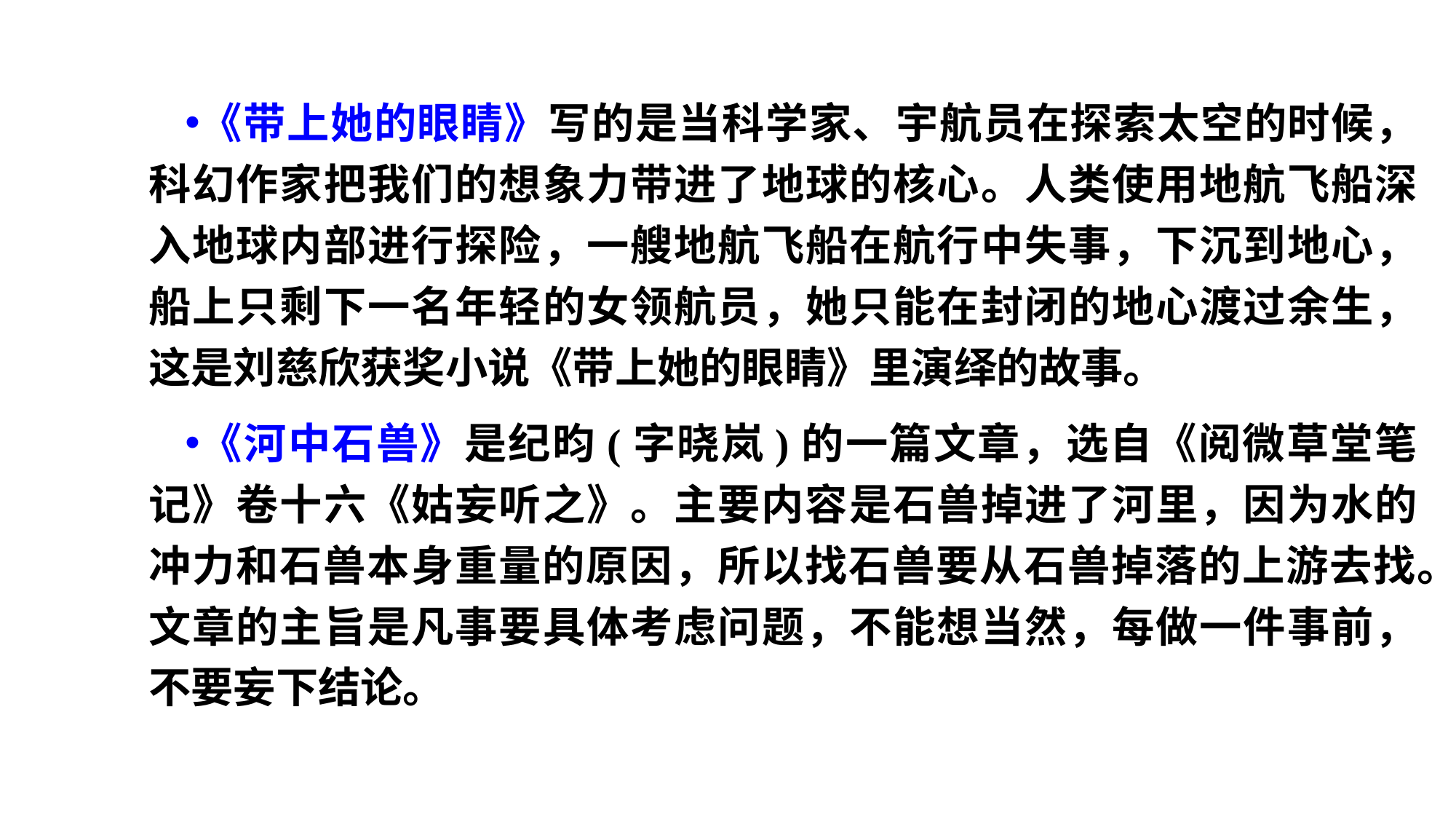

《带上她的眼睛》写的是当科学家、宇航员在探索太空的时候，科幻作家把我们的想象力带进了地球的核心。人类使用地航飞船深入地球内部进行探险，一艘地航飞船在航行中失事，下沉到地心，船上只剩下一名年轻的女领航员，她只能在封闭的地心渡过余生，这是刘慈欣获奖小说《带上她的眼睛》里演绎的故事。
《河中石兽》是纪昀(字晓岚)的一篇文章，选自《阅微草堂笔记》卷十六《姑妄听之》。主要内容是石兽掉进了河里，因为水的冲力和石兽本身重量的原因，所以找石兽要从石兽掉落的上游去找。文章的主旨是凡事要具体考虑问题，不能想当然，每做一件事前，不要妄下结论。